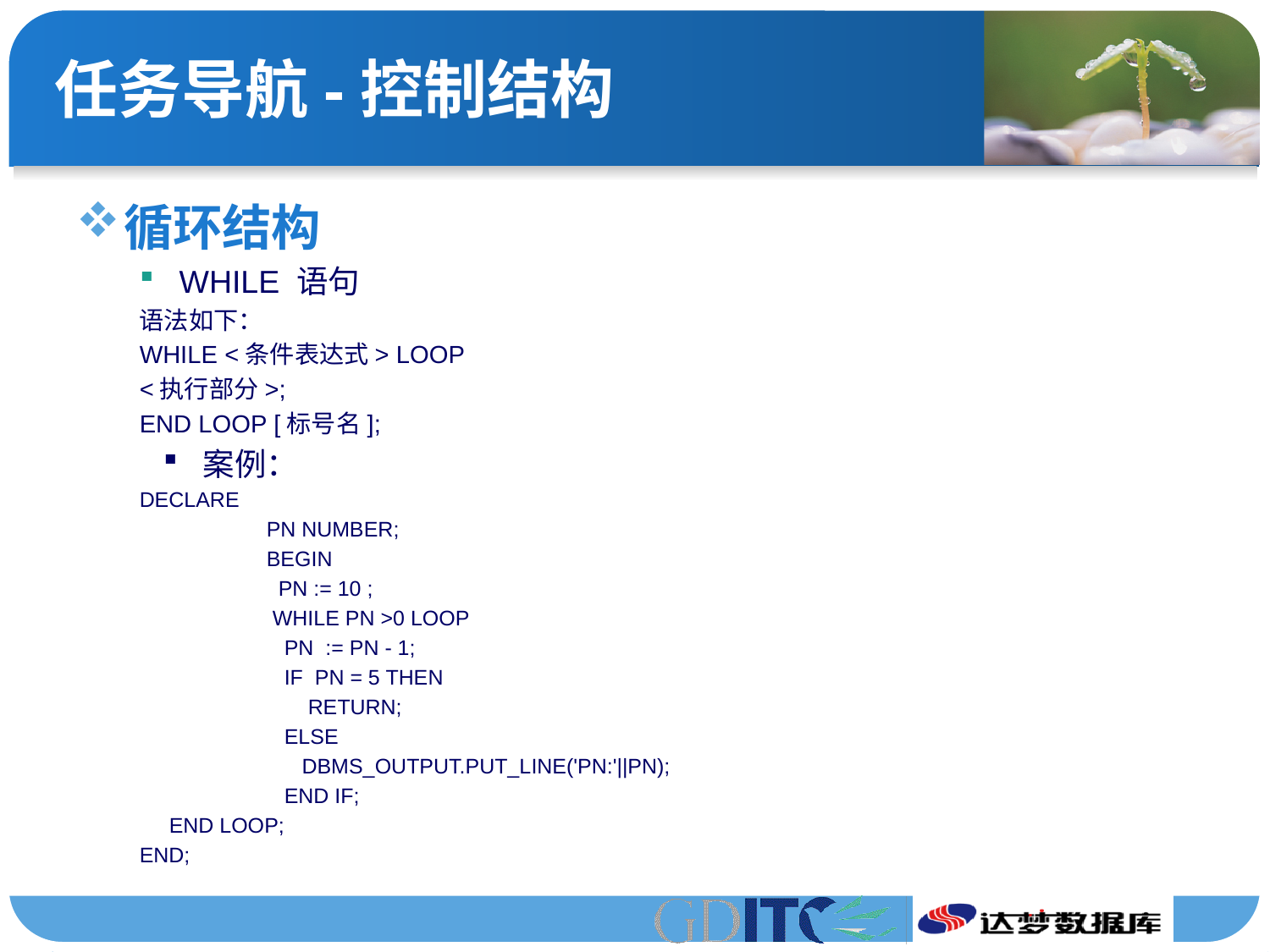

# 任务导航-控制结构
循环结构
WHILE 语句
语法如下：
WHILE <条件表达式> LOOP
<执行部分>;
END LOOP [标号名];
案例：
DECLARE
	PN NUMBER;
	BEGIN
	  PN := 10 ;
	 WHILE PN >0 LOOP
	   PN  := PN - 1;
	   IF  PN = 5 THEN
	       RETURN;
	   ELSE
	      DBMS_OUTPUT.PUT_LINE('PN:'||PN);
	   END IF;
     END LOOP;
END;